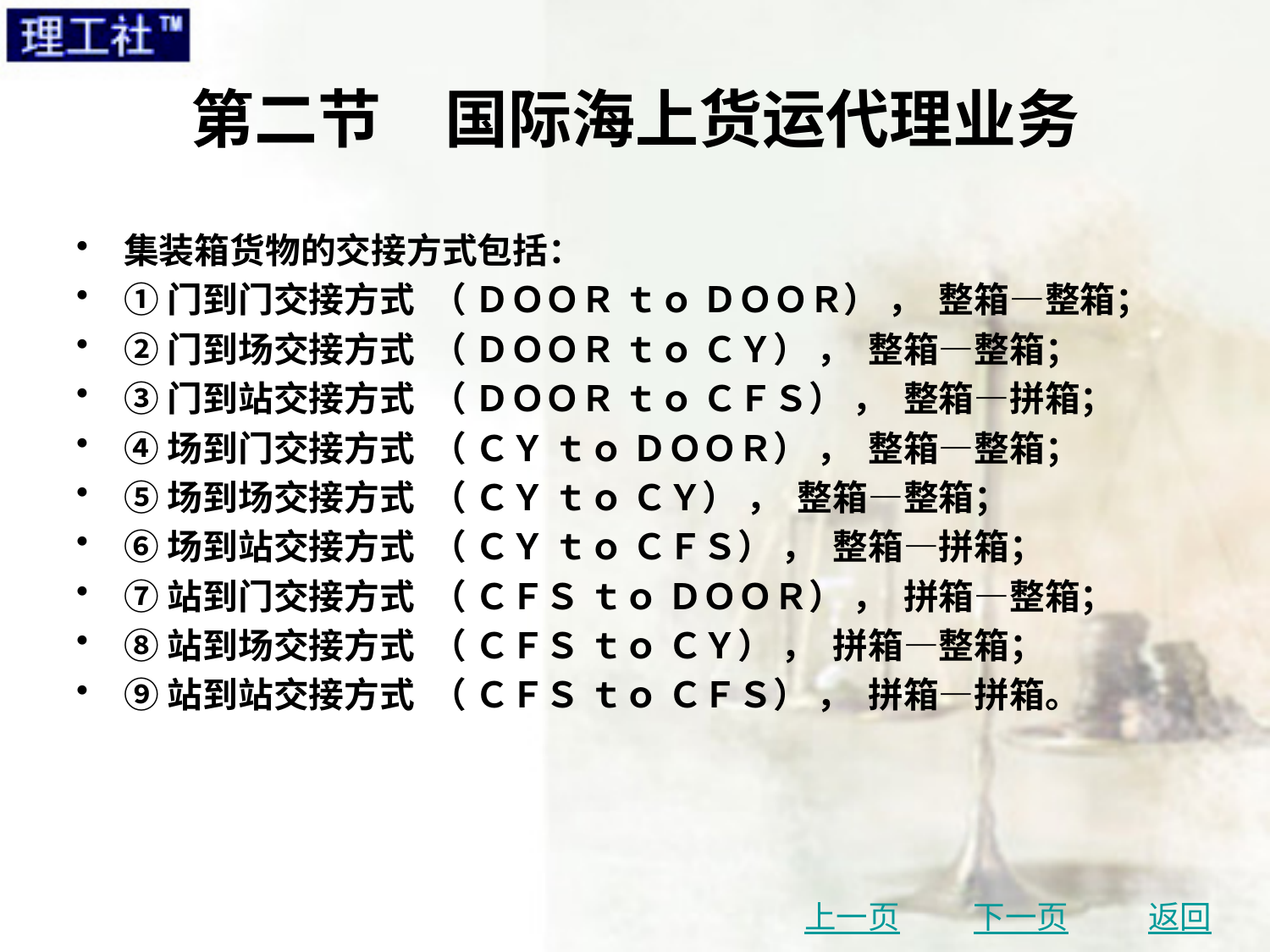

# 第二节　国际海上货运代理业务
集装箱货物的交接方式包括：
①门到门交接方式  （ ＤＯＯＲ ｔｏ ＤＯＯＲ） ，  整箱—整箱；
②门到场交接方式  （ ＤＯＯＲ ｔｏ ＣＹ） ，  整箱—整箱；
③门到站交接方式  （ ＤＯＯＲ ｔｏ ＣＦＳ） ，  整箱—拼箱；
④场到门交接方式  （ ＣＹ ｔｏ ＤＯＯＲ） ，  整箱—整箱；
⑤场到场交接方式  （ ＣＹ ｔｏ ＣＹ） ，  整箱—整箱；
⑥场到站交接方式  （ ＣＹ ｔｏ ＣＦＳ） ，  整箱—拼箱；
⑦站到门交接方式  （ ＣＦＳ ｔｏ ＤＯＯＲ） ，  拼箱—整箱；
⑧站到场交接方式  （ ＣＦＳ ｔｏ ＣＹ） ，  拼箱—整箱；
⑨站到站交接方式  （ ＣＦＳ ｔｏ ＣＦＳ） ，  拼箱—拼箱。

上一页
下一页
返回